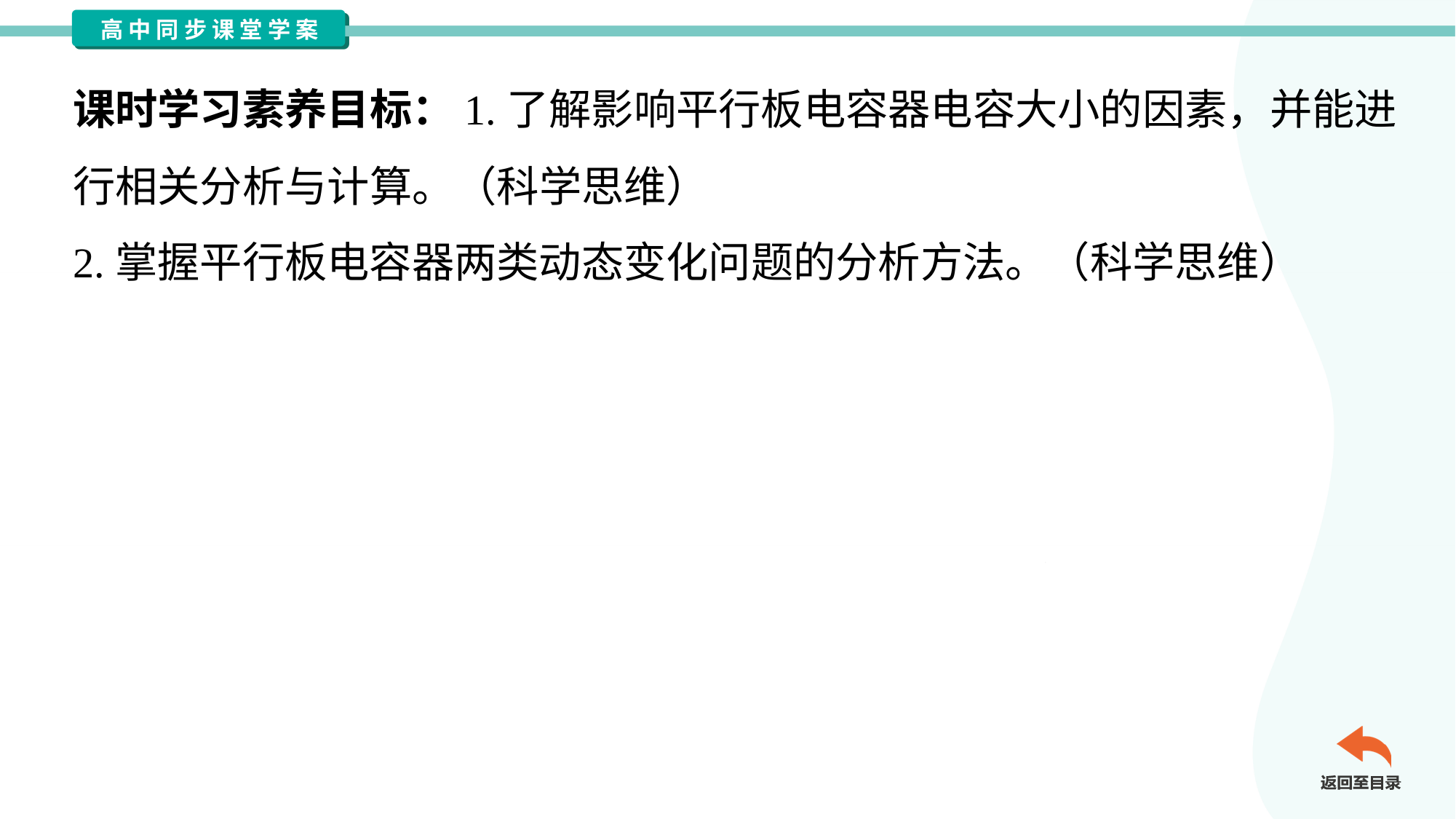

课时学习素养目标：1.了解影响平行板电容器电容大小的因素，并能进
行相关分析与计算。（科学思维）
2.掌握平行板电容器两类动态变化问题的分析方法。（科学思维）